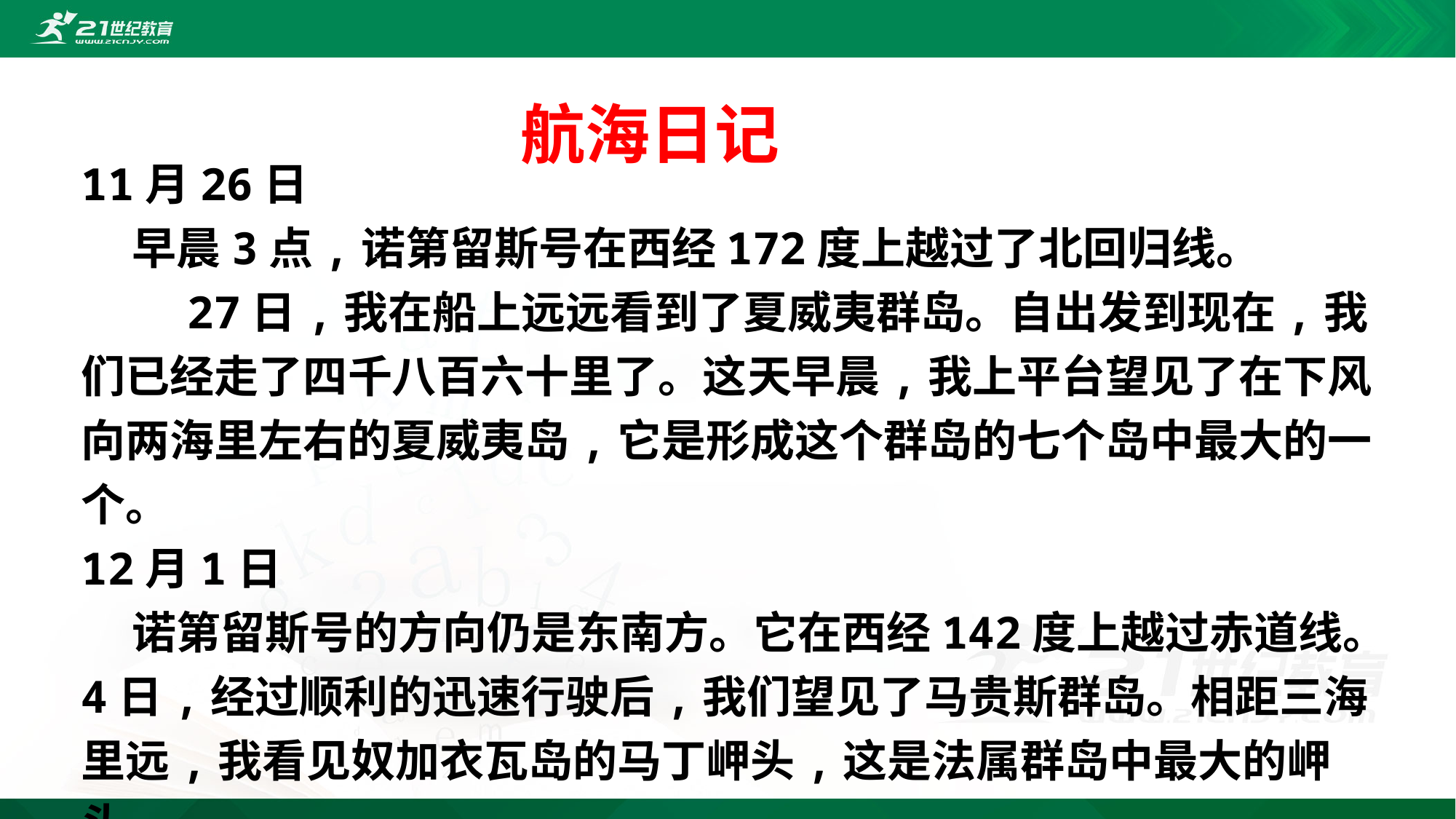

航海日记
11月26日
    早晨3点,诺第留斯号在西经172度上越过了北回归线。
    27日,我在船上远远看到了夏威夷群岛。自出发到现在,我们已经走了四千八百六十里了。这天早晨,我上平台望见了在下风向两海里左右的夏威夷岛,它是形成这个群岛的七个岛中最大的一个。
12月1日
    诺第留斯号的方向仍是东南方。它在西经142度上越过赤道线。4日,经过顺利的迅速行驶后,我们望见了马贵斯群岛。相距三海里远,我看见奴加衣瓦岛的马丁岬头,这是法属群岛中最大的岬头。